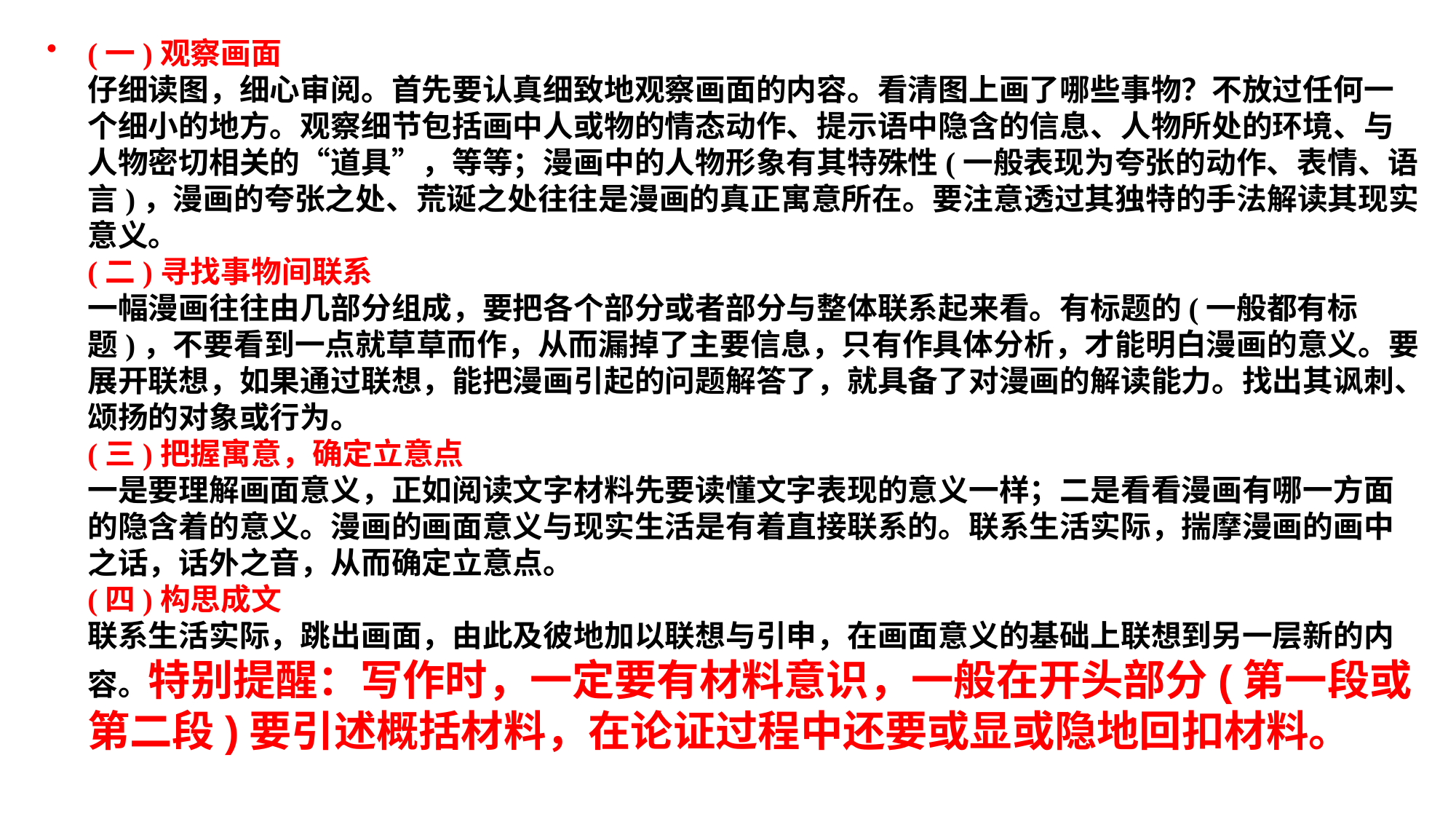

(一)观察画面
仔细读图，细心审阅。首先要认真细致地观察画面的内容。看清图上画了哪些事物？不放过任何一个细小的地方。观察细节包括画中人或物的情态动作、提示语中隐含的信息、人物所处的环境、与人物密切相关的“道具”，等等；漫画中的人物形象有其特殊性(一般表现为夸张的动作、表情、语言)，漫画的夸张之处、荒诞之处往往是漫画的真正寓意所在。要注意透过其独特的手法解读其现实意义。
(二)寻找事物间联系
一幅漫画往往由几部分组成，要把各个部分或者部分与整体联系起来看。有标题的(一般都有标题)，不要看到一点就草草而作，从而漏掉了主要信息，只有作具体分析，才能明白漫画的意义。要展开联想，如果通过联想，能把漫画引起的问题解答了，就具备了对漫画的解读能力。找出其讽刺、颂扬的对象或行为。
(三)把握寓意，确定立意点
一是要理解画面意义，正如阅读文字材料先要读懂文字表现的意义一样；二是看看漫画有哪一方面的隐含着的意义。漫画的画面意义与现实生活是有着直接联系的。联系生活实际，揣摩漫画的画中之话，话外之音，从而确定立意点。
(四)构思成文
联系生活实际，跳出画面，由此及彼地加以联想与引申，在画面意义的基础上联想到另一层新的内容。特别提醒：写作时，一定要有材料意识，一般在开头部分(第一段或第二段)要引述概括材料，在论证过程中还要或显或隐地回扣材料。
#